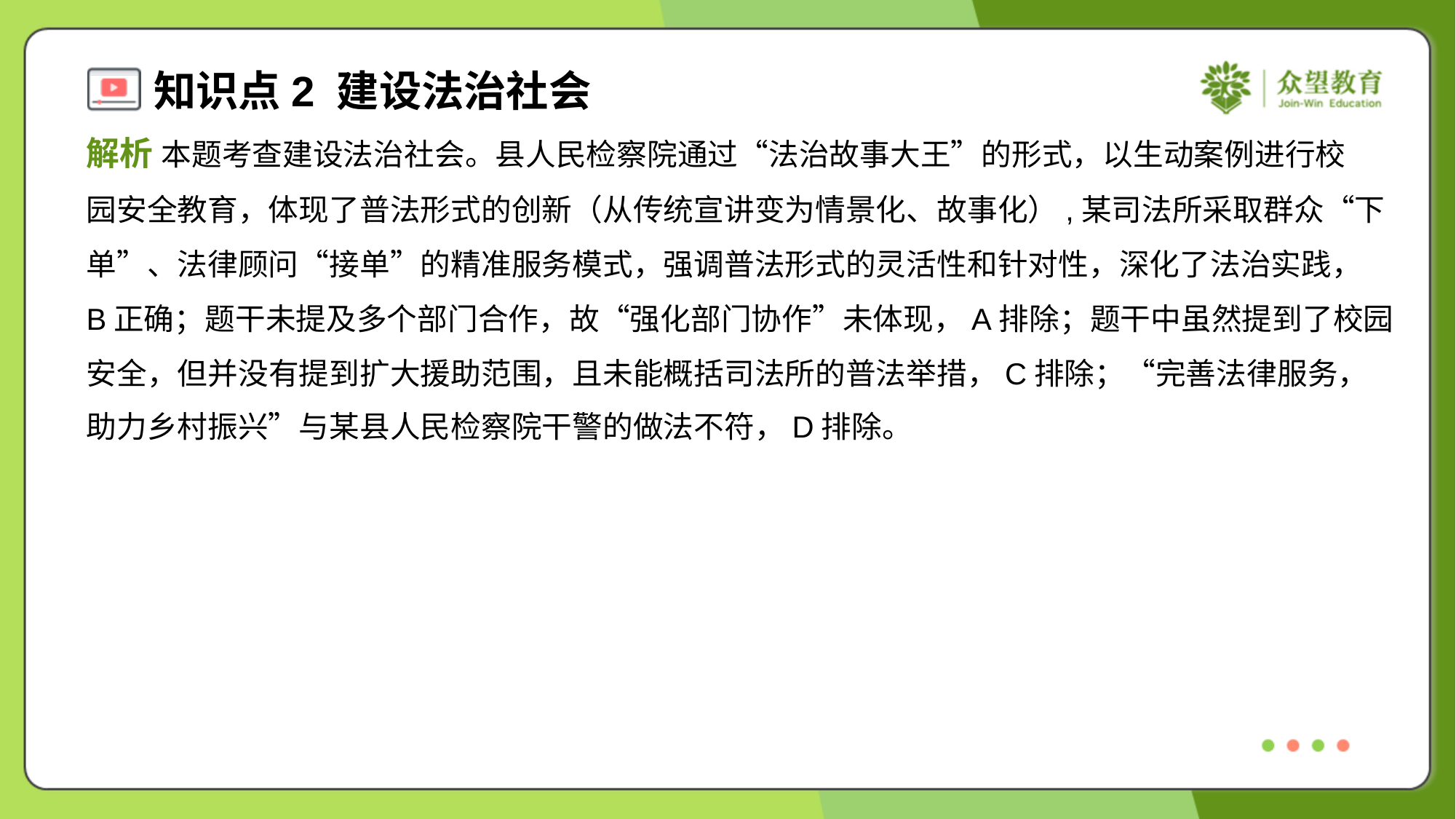

解析 本题考查建设法治社会。县人民检察院通过“法治故事大王”的形式，以生动案例进行校
园安全教育，体现了普法形式的创新（从传统宣讲变为情景化、故事化）,某司法所采取群众“下
单”、法律顾问“接单”的精准服务模式，强调普法形式的灵活性和针对性，深化了法治实践，
B正确；题干未提及多个部门合作，故“强化部门协作”未体现，A排除；题干中虽然提到了校园
安全，但并没有提到扩大援助范围，且未能概括司法所的普法举措，C排除；“完善法律服务，
助力乡村振兴”与某县人民检察院干警的做法不符，D排除。